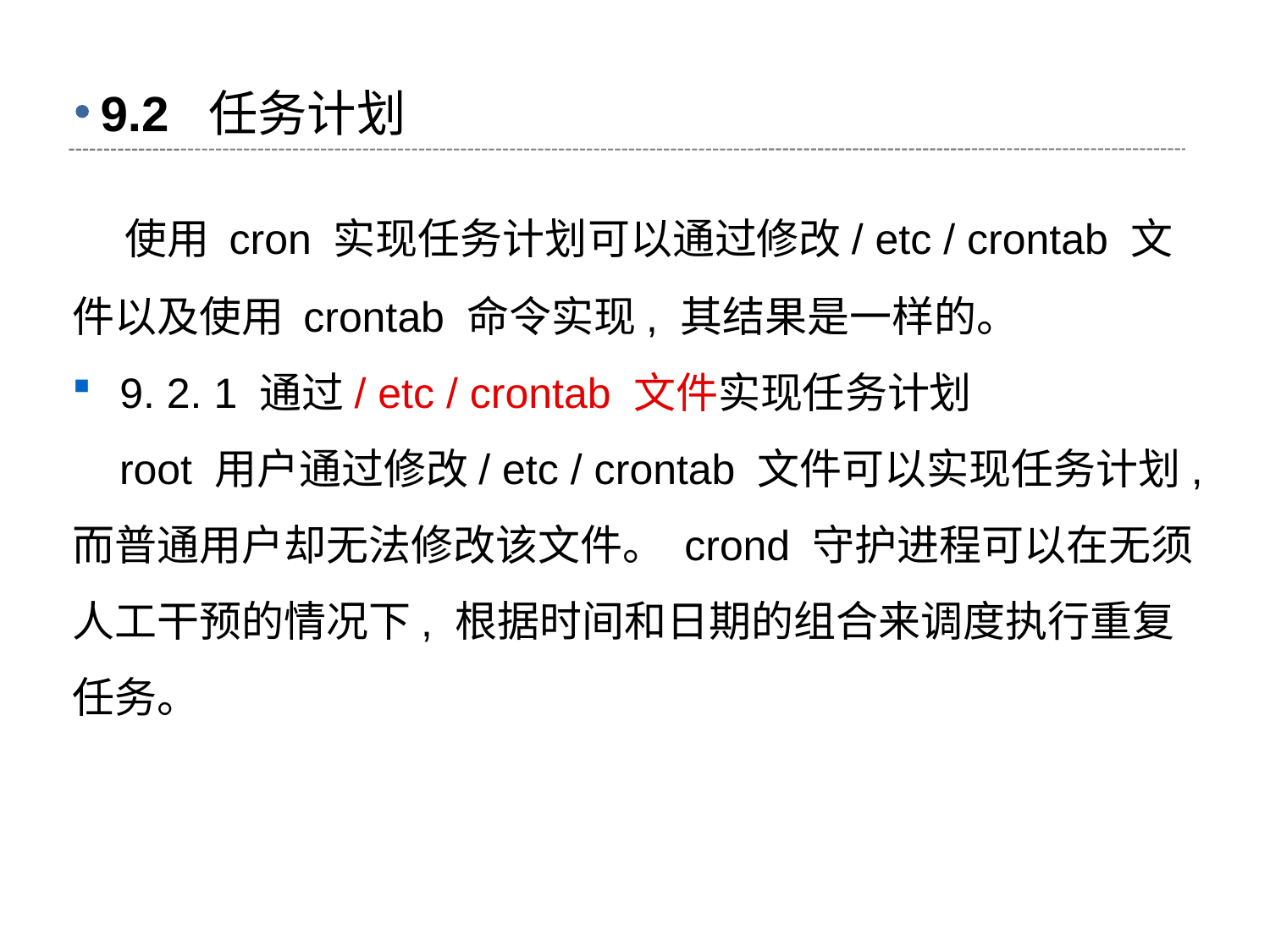

# 9.2  任务计划
    使用 cron 实现任务计划可以通过修改/ etc / crontab 文件以及使用 crontab 命令实现, 其结果是一样的。
9. 2. 1 通过/ etc / crontab 文件实现任务计划
    root 用户通过修改/ etc / crontab 文件可以实现任务计划, 而普通用户却无法修改该文件。 crond 守护进程可以在无须人工干预的情况下, 根据时间和日期的组合来调度执行重复任务。